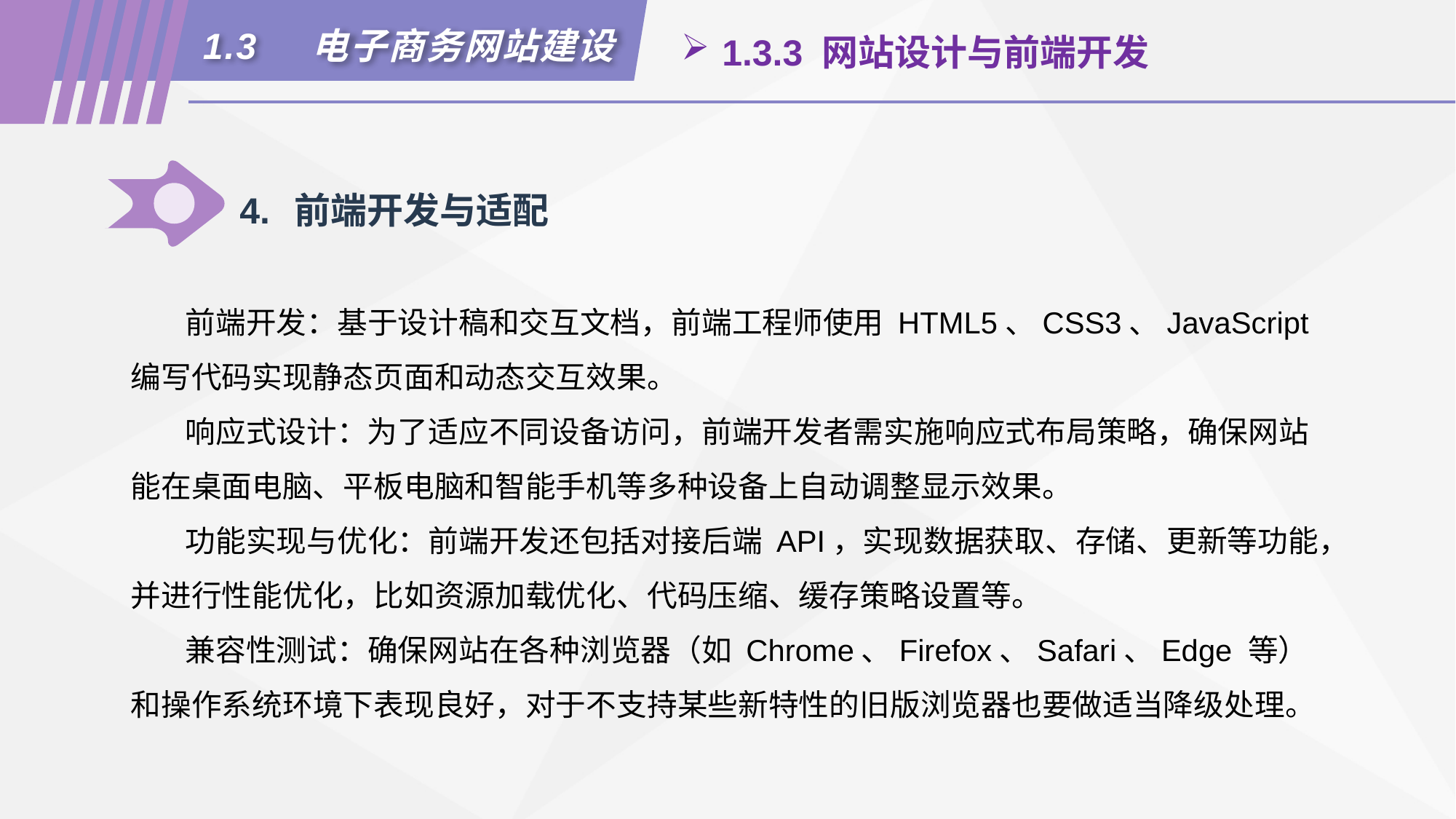

1.3	电子商务网站建设
1.3.3 网站设计与前端开发

4.	前端开发与适配
前端开发：基于设计稿和交互文档，前端工程师使用 HTML5、CSS3、JavaScript编写代码实现静态页面和动态交互效果。
响应式设计：为了适应不同设备访问，前端开发者需实施响应式布局策略，确保网站能在桌面电脑、平板电脑和智能手机等多种设备上自动调整显示效果。
功能实现与优化：前端开发还包括对接后端 API，实现数据获取、存储、更新等功能，并进行性能优化，比如资源加载优化、代码压缩、缓存策略设置等。
兼容性测试：确保网站在各种浏览器（如 Chrome、Firefox、Safari、Edge 等）和操作系统环境下表现良好，对于不支持某些新特性的旧版浏览器也要做适当降级处理。